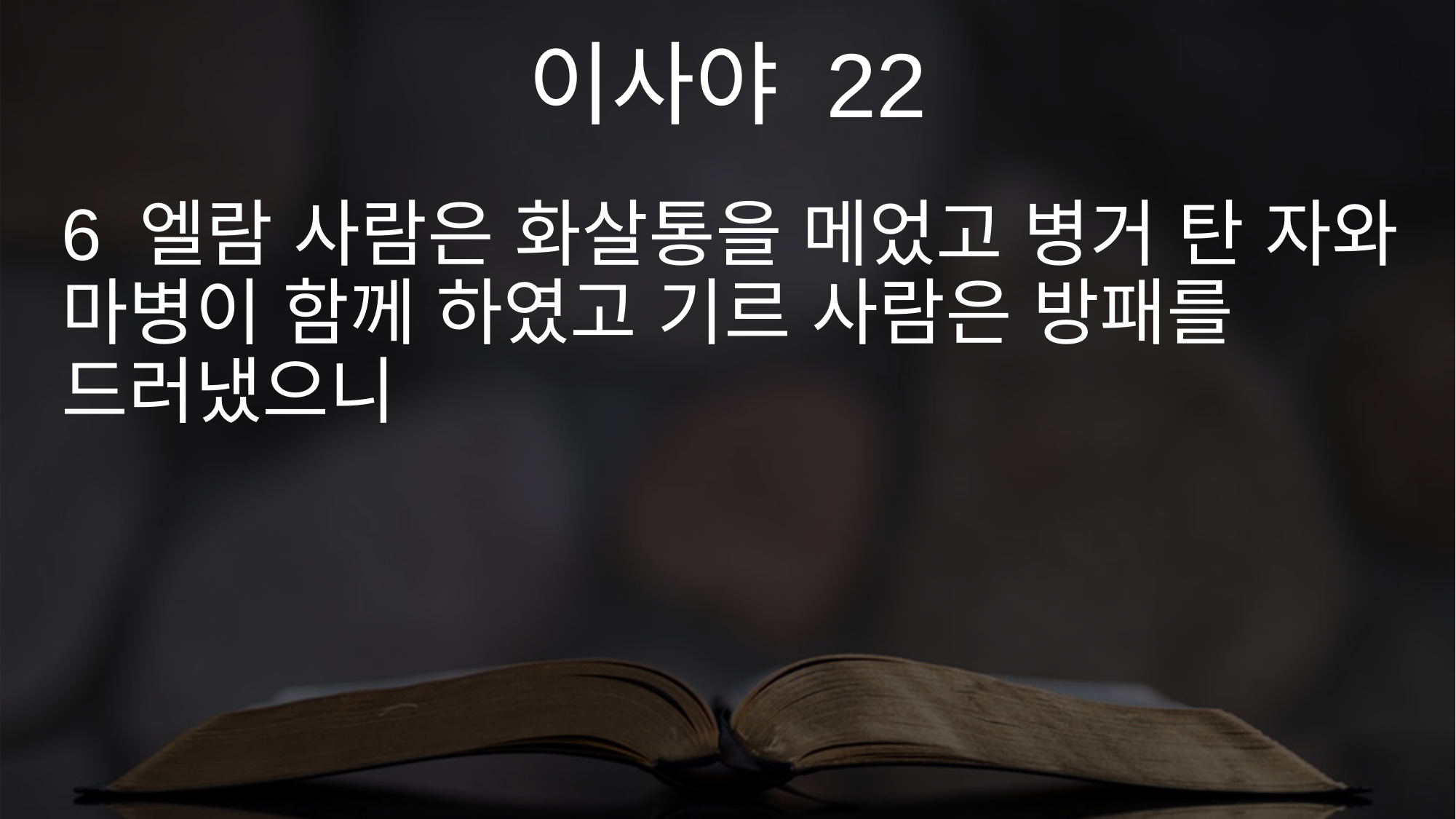

이사야 22
6 엘람 사람은 화살통을 메었고 병거 탄 자와 마병이 함께 하였고 기르 사람은 방패를 드러냈으니